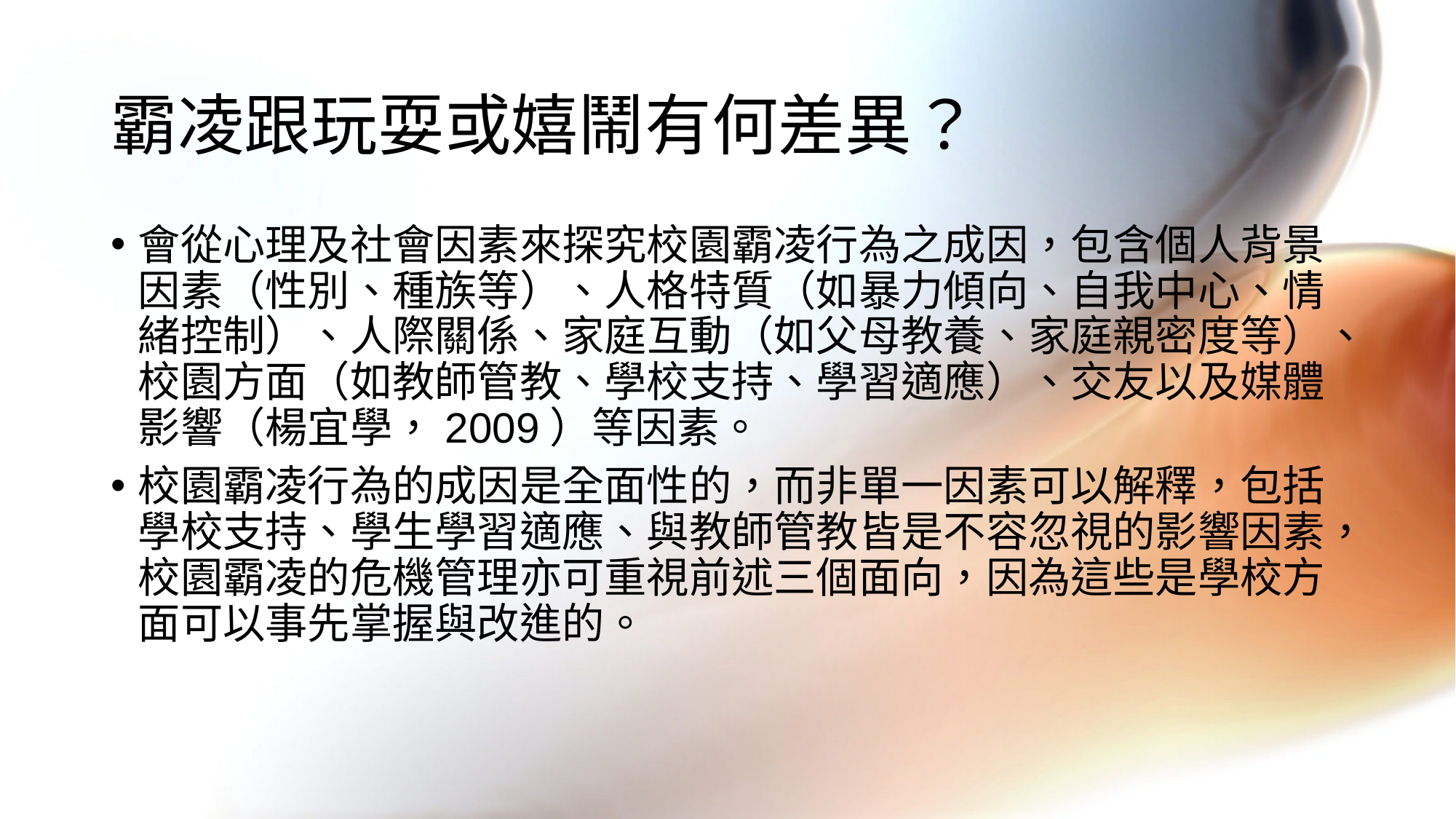

# 霸凌跟玩耍或嬉鬧有何差異？
會從心理及社會因素來探究校園霸凌行為之成因，包含個人背景因素（性別、種族等）、人格特質（如暴力傾向、自我中心、情緒控制）、人際關係、家庭互動（如父母教養、家庭親密度等）、校園方面（如教師管教、學校支持、學習適應）、交友以及媒體影響（楊宜學，2009）等因素。
校園霸凌行為的成因是全面性的，而非單一因素可以解釋，包括學校支持、學生學習適應、與教師管教皆是不容忽視的影響因素，校園霸凌的危機管理亦可重視前述三個面向，因為這些是學校方面可以事先掌握與改進的。